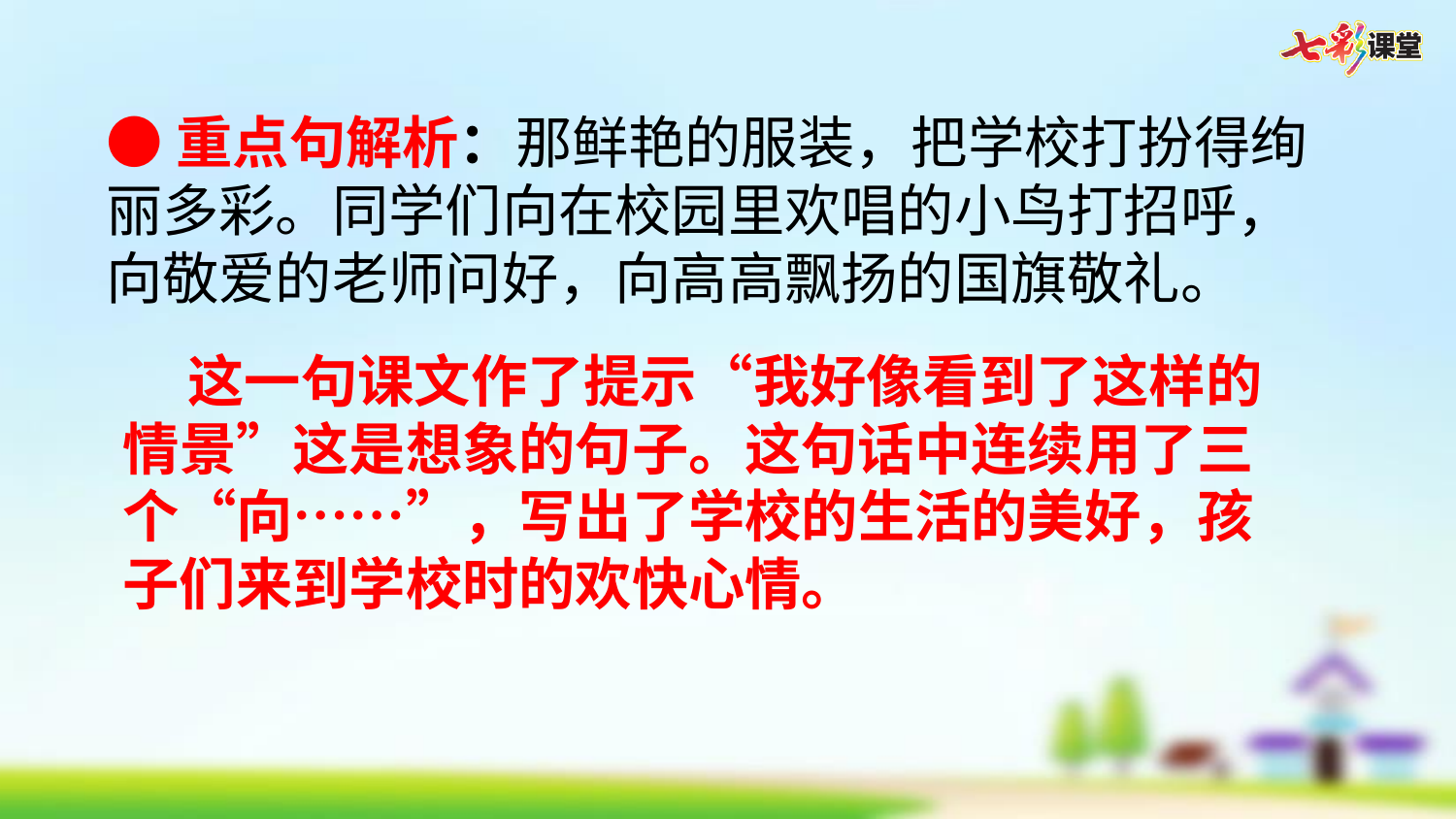

●重点句解析：那鲜艳的服装，把学校打扮得绚丽多彩。同学们向在校园里欢唱的小鸟打招呼，向敬爱的老师问好，向高高飘扬的国旗敬礼。
    这一句课文作了提示“我好像看到了这样的情景”这是想象的句子。这句话中连续用了三个“向……”，写出了学校的生活的美好，孩子们来到学校时的欢快心情。